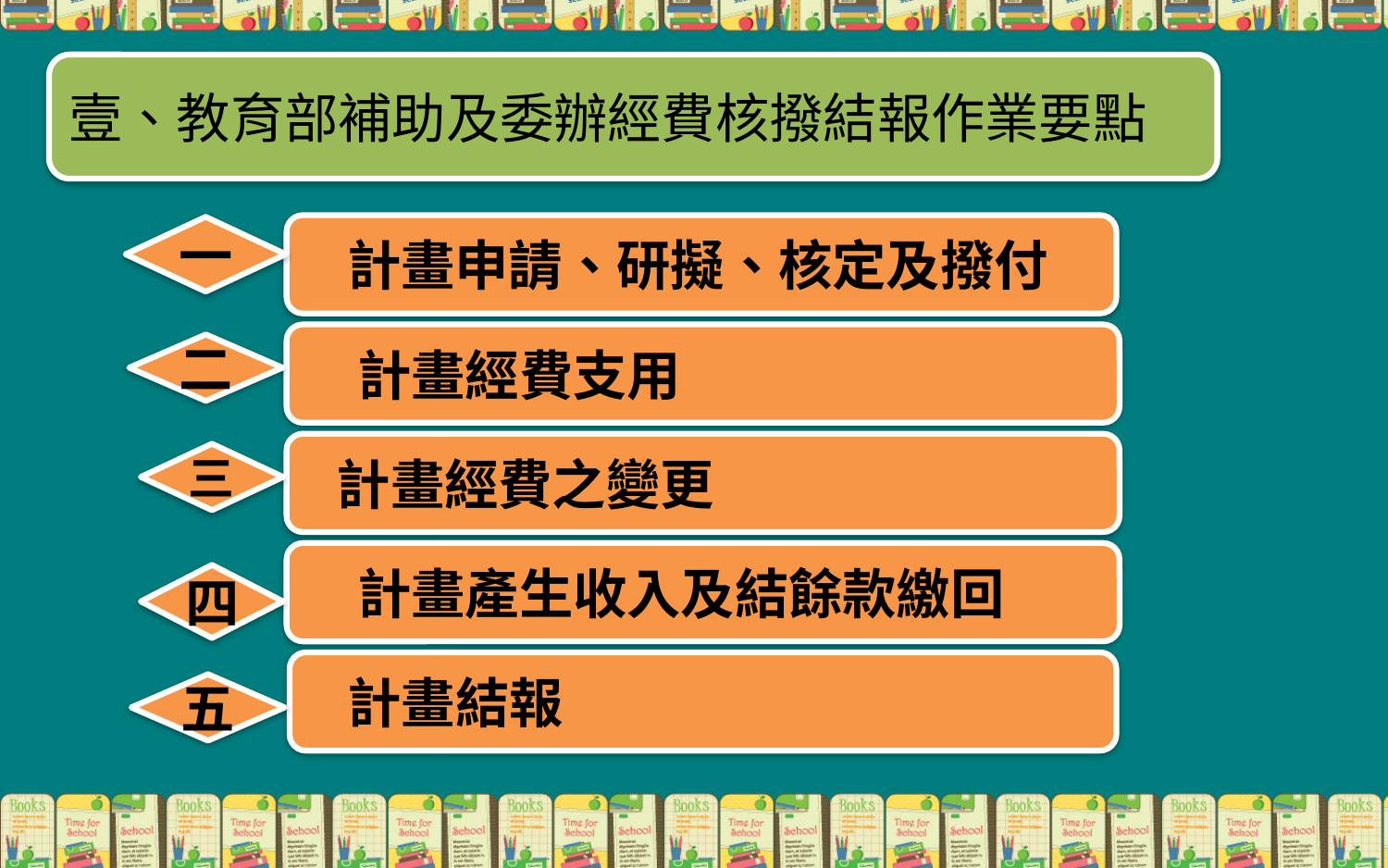

壹、教育部補助及委辦經費核撥結報作業要點
   計畫申請、研擬、核定及撥付
一
    計畫經費支用
二
  計畫經費之變更
三
    計畫產生收入及結餘款繳回
四
    計畫結報
五